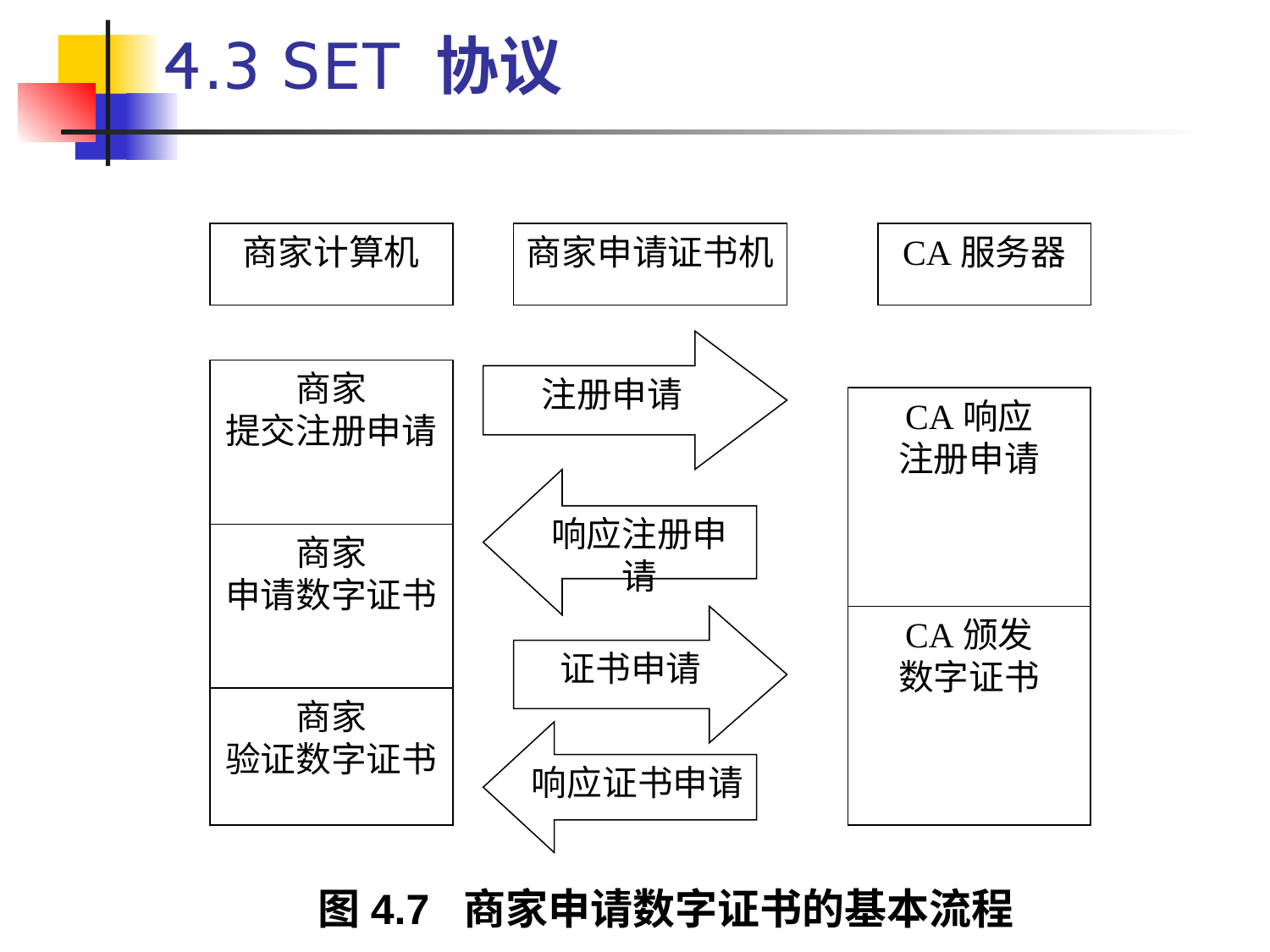

4.3 SET 协议

商家计算机
商家申请证书机
CA服务器
注册申请
商家
提交注册申请
CA响应
注册申请
响应注册申请
商家
申请数字证书
证书申请
CA颁发
数字证书
商家
验证数字证书
响应证书申请
图4.7  商家申请数字证书的基本流程